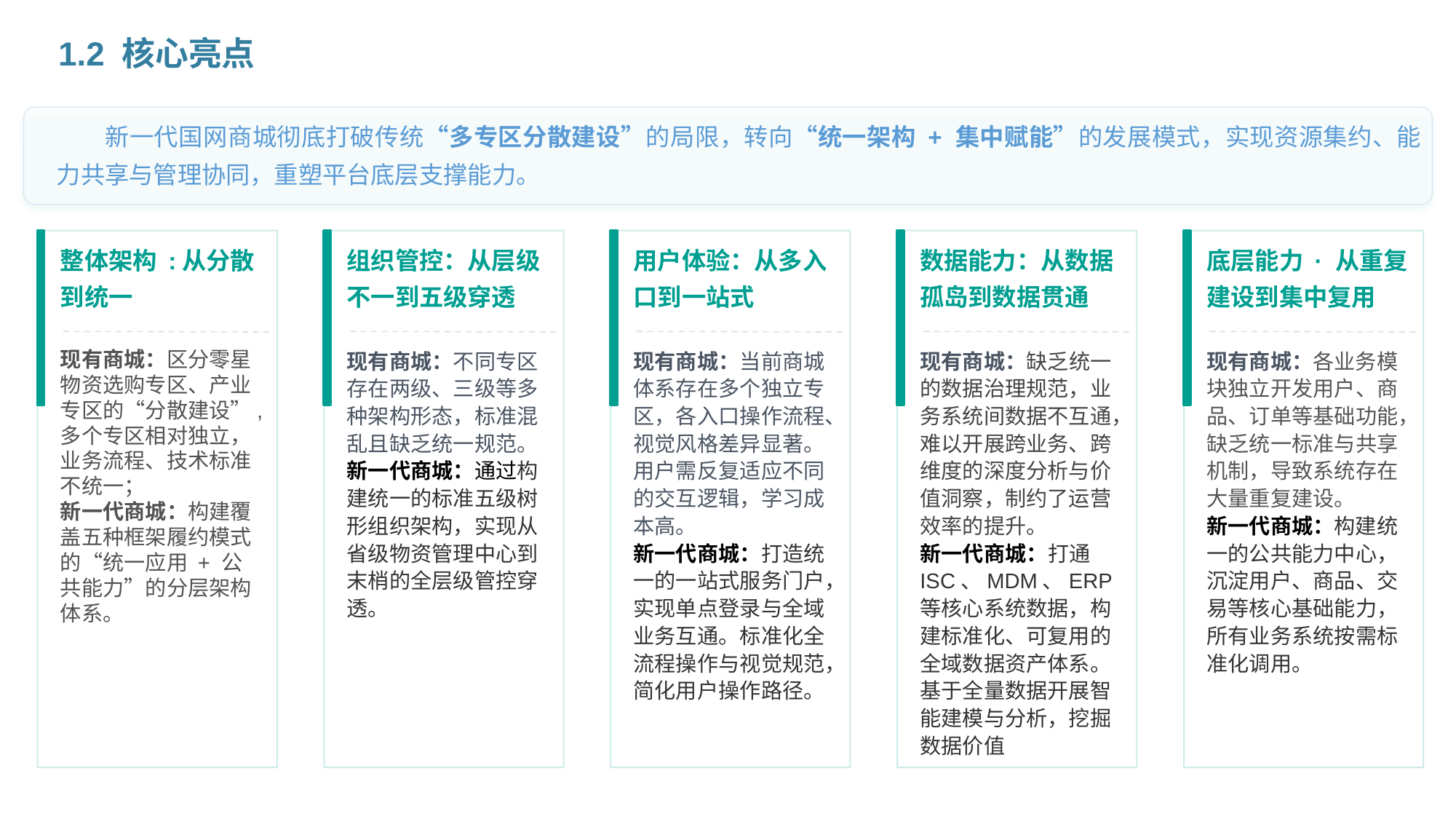

2.2.核心亮点

1.2 核心亮点

新一代国网商城彻底打破传统“多专区分散建设”的局限，转向“统一架构 + 集中赋能”的发展模式，实现资源集约、能力共享与管理协同，重塑平台底层支撑能力。

整体架构 :从分散到统一
现有商城：区分零星物资选购专区、产业专区的“分散建设”,多个专区相对独立，业务流程、技术标准不统一；
新一代商城：构建覆盖五种框架履约模式的“统一应用 + 公共能力”的分层架构体系。

组织管控：从层级不一到五级穿透
现有商城：不同专区存在两级、三级等多种架构形态，标准混乱且缺乏统一规范。
新一代商城：通过构建统一的标准五级树形组织架构，实现从省级物资管理中心到末梢的全层级管控穿透。

用户体验：从多入口到一站式
现有商城：当前商城体系存在多个独立专区，各入口操作流程、视觉风格差异显著。用户需反复适应不同的交互逻辑，学习成本高。
新一代商城：打造统一的一站式服务门户，实现单点登录与全域业务互通。标准化全流程操作与视觉规范，简化用户操作路径。

数据能力：从数据孤岛到数据贯通
现有商城：缺乏统一的数据治理规范，业务系统间数据不互通，难以开展跨业务、跨维度的深度分析与价值洞察，制约了运营效率的提升。
新一代商城：打通ISC、MDM、ERP等核心系统数据，构建标准化、可复用的全域数据资产体系。基于全量数据开展智能建模与分析，挖掘数据价值

底层能力 · 从重复建设到集中复用
现有商城：各业务模块独立开发用户、商品、订单等基础功能，缺乏统一标准与共享机制，导致系统存在大量重复建设。
新一代商城：构建统一的公共能力中心，沉淀用户、商品、交易等核心基础能力，所有业务系统按需标准化调用。